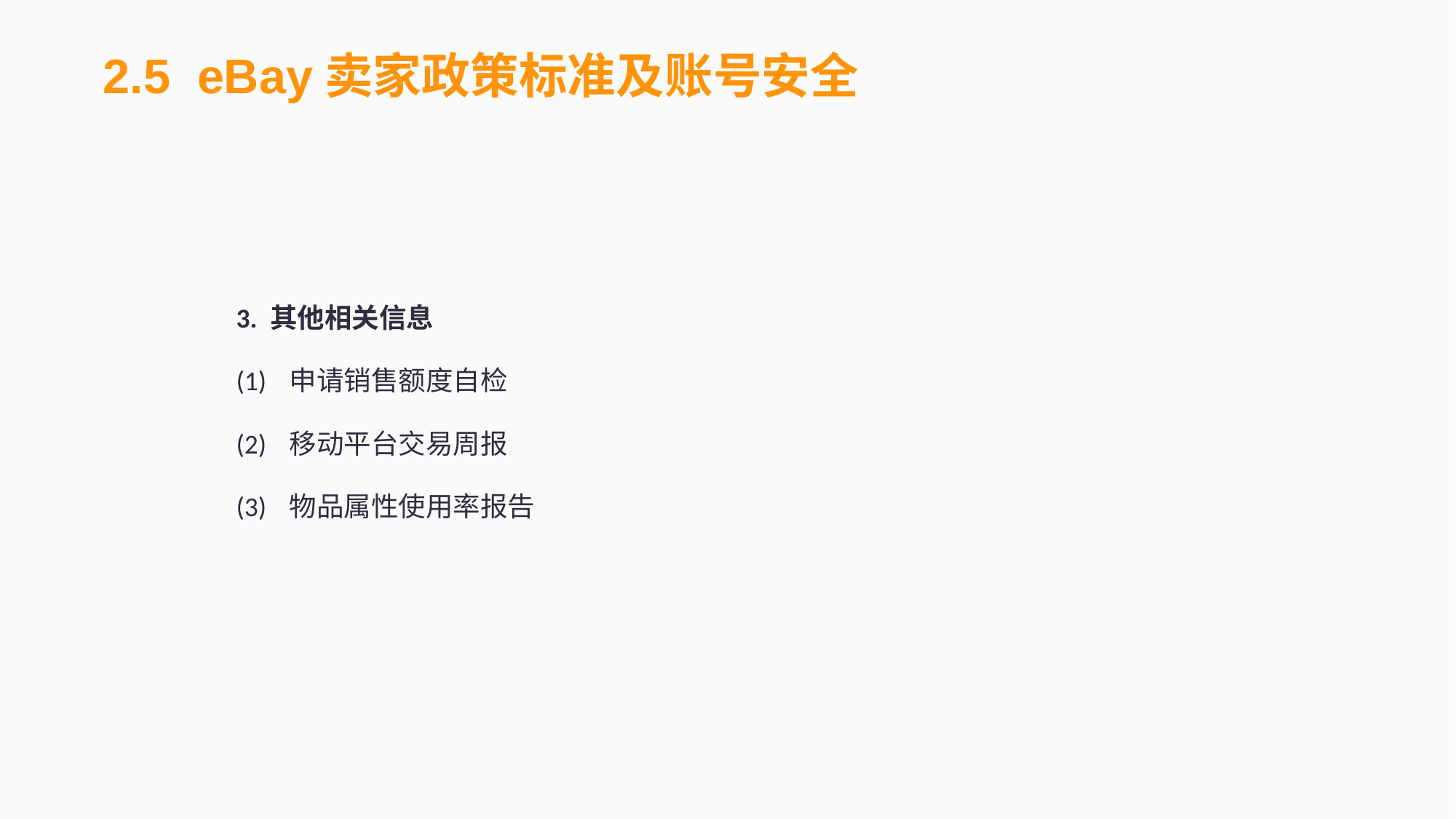

2.5  eBay卖家政策标准及账号安全
3. 其他相关信息
(1)	申请销售额度自检
(2) 	移动平台交易周报
(3)	物品属性使用率报告